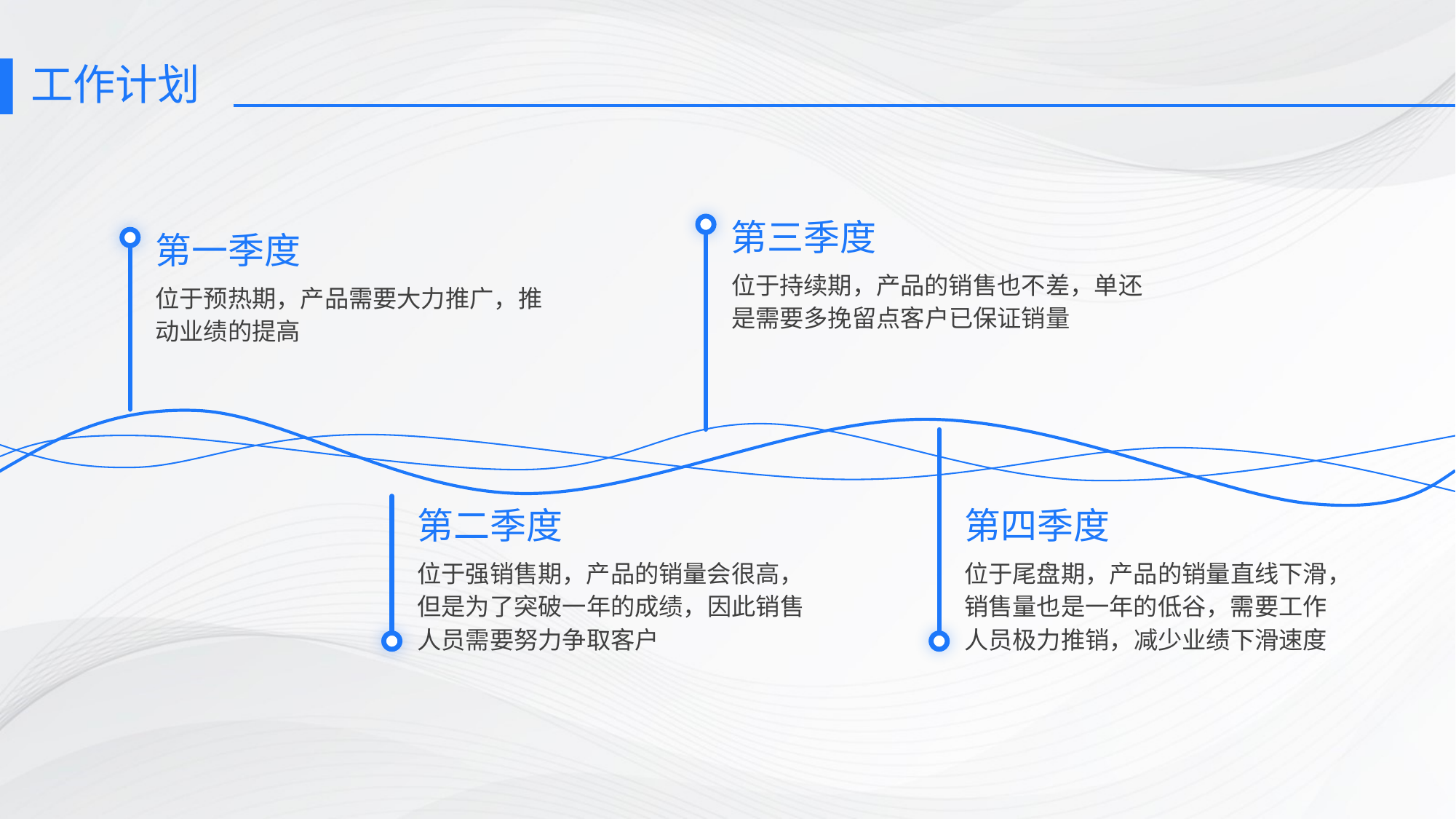

# 工作计划
第三季度
位于持续期，产品的销售也不差，单还是需要多挽留点客户已保证销量

第一季度
位于预热期，产品需要大力推广，推动业绩的提高

第二季度
位于强销售期，产品的销量会很高，但是为了突破一年的成绩，因此销售人员需要努力争取客户
第四季度
位于尾盘期，产品的销量直线下滑，销售量也是一年的低谷，需要工作人员极力推销，减少业绩下滑速度